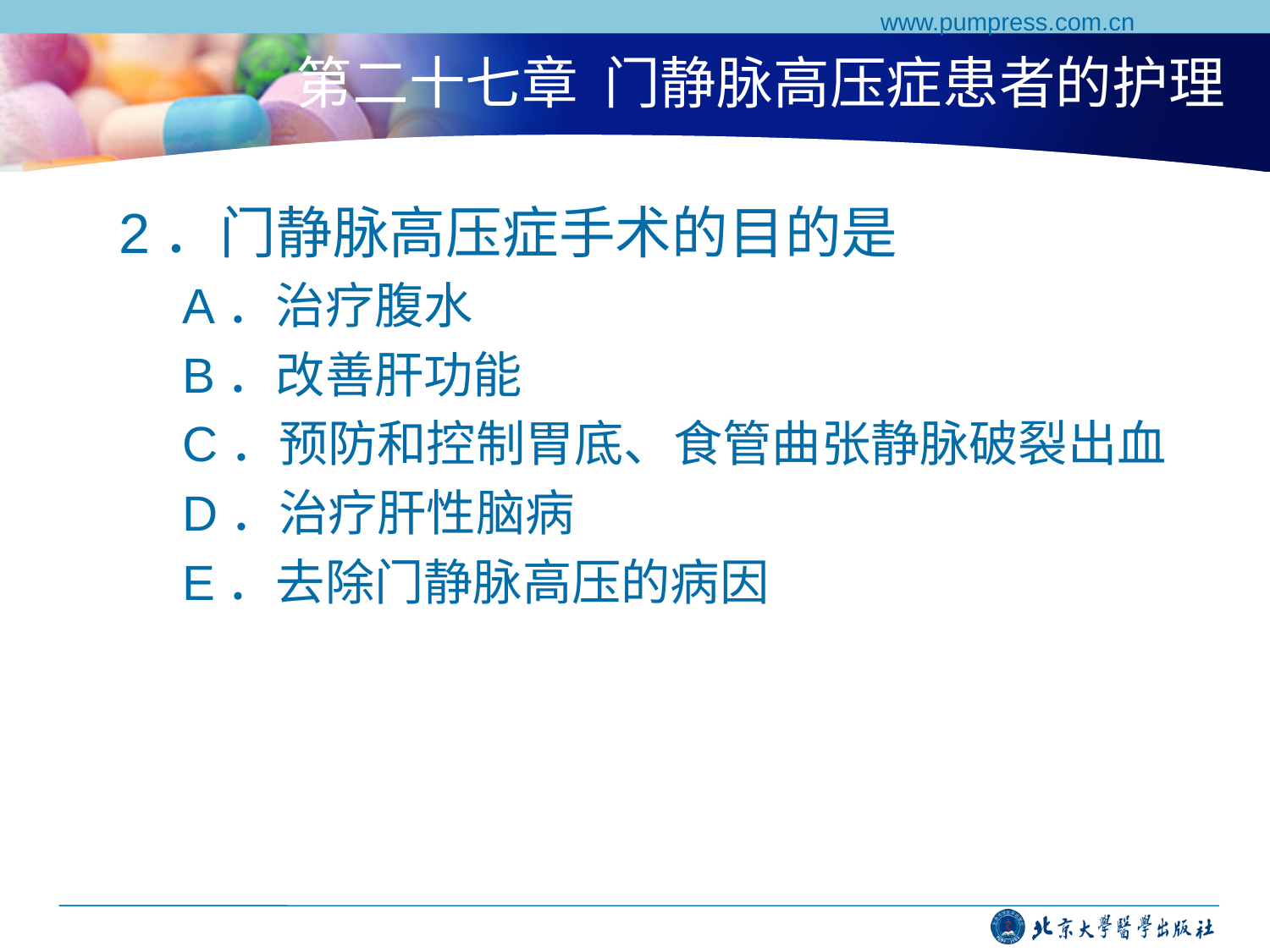

www.pumpress.com.cn
# 第二十七章  门静脉高压症患者的护理
2．门静脉高压症手术的目的是
A．治疗腹水
B．改善肝功能
C．预防和控制胃底、食管曲张静脉破裂出血
D．治疗肝性脑病
E．去除门静脉高压的病因